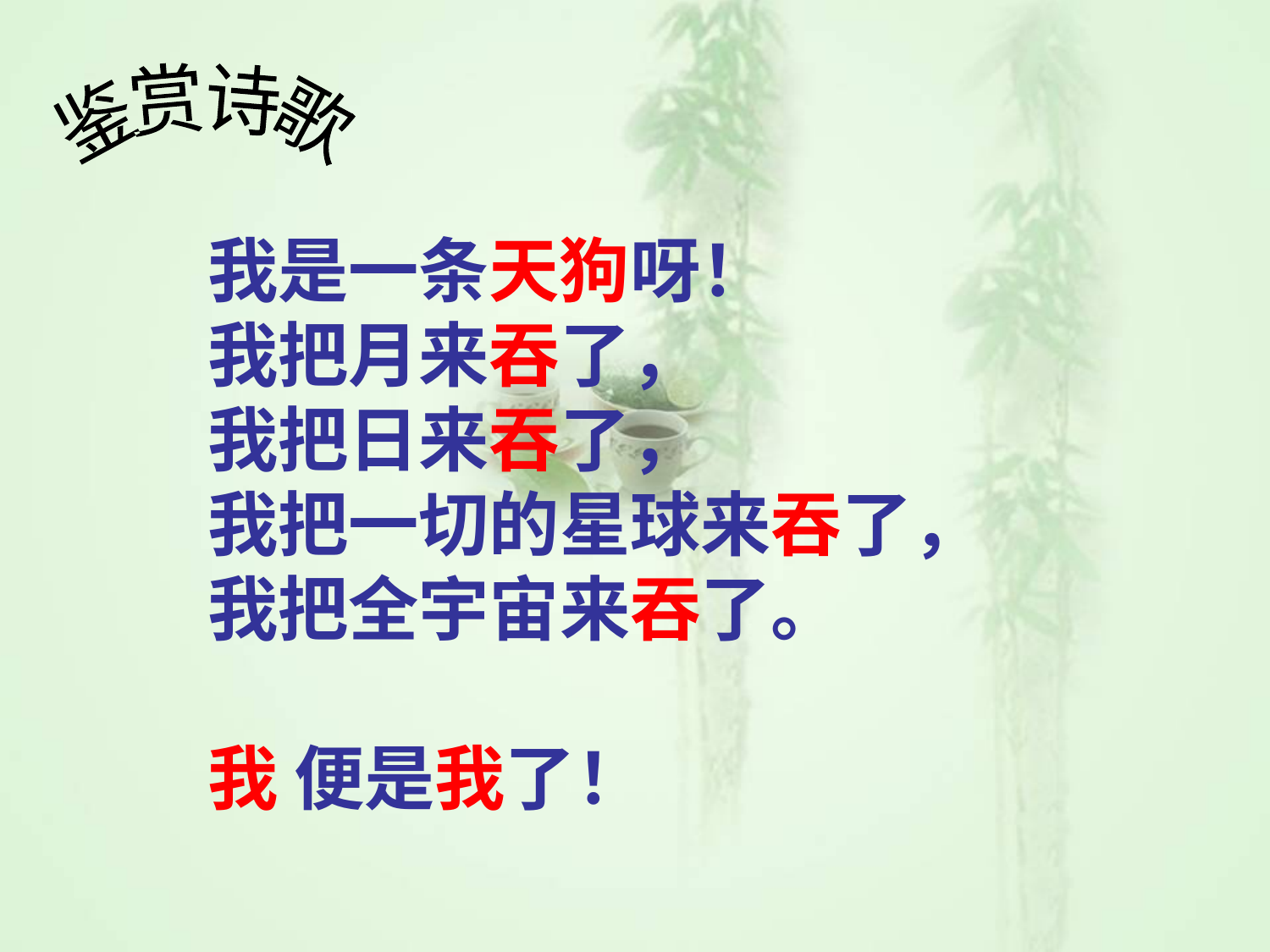

鉴赏诗歌
我是一条天狗呀！
我把月来吞了，
我把日来吞了，
我把一切的星球来吞了，
我把全宇宙来吞了。
我 便是我了！